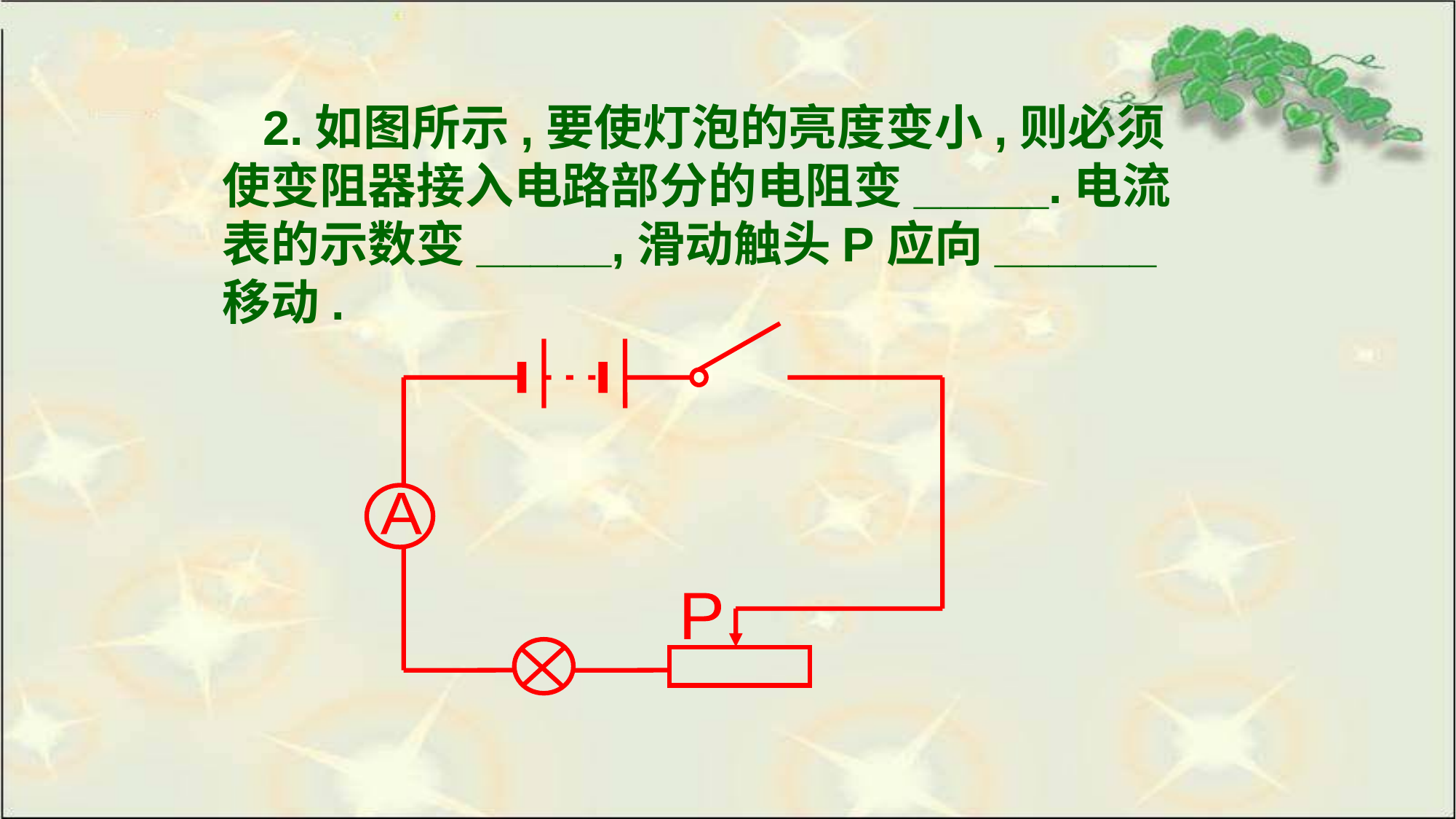

2.如图所示,要使灯泡的亮度变小,则必须使变阻器接入电路部分的电阻变_____.电流表的示数变_____,滑动触头P应向______移动.

A

P